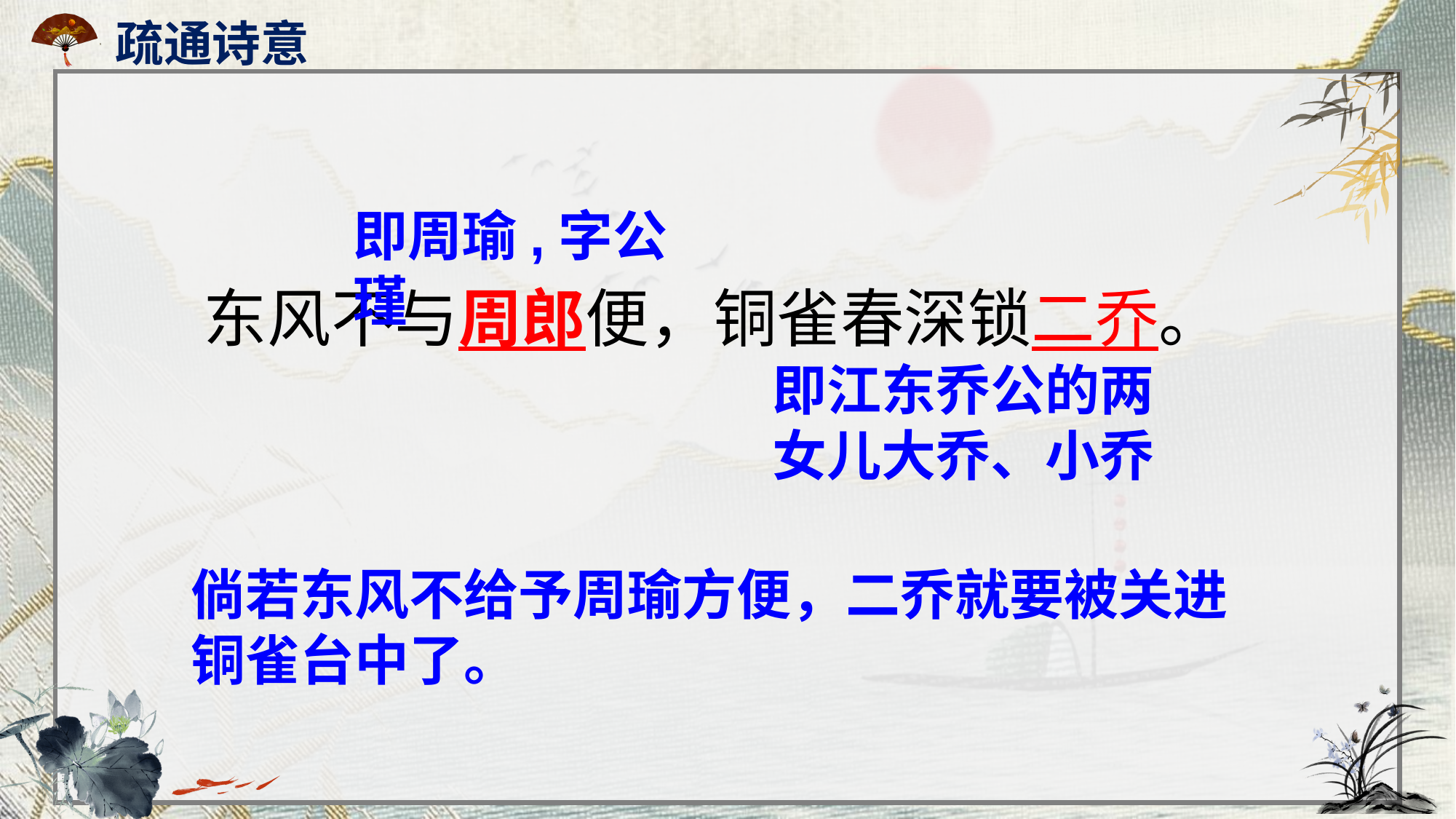

疏通诗意
即周瑜,字公瑾
东风不与周郎便，铜雀春深锁二乔。
即江东乔公的两女儿大乔、小乔

倘若东风不给予周瑜方便，二乔就要被关进铜雀台中了。